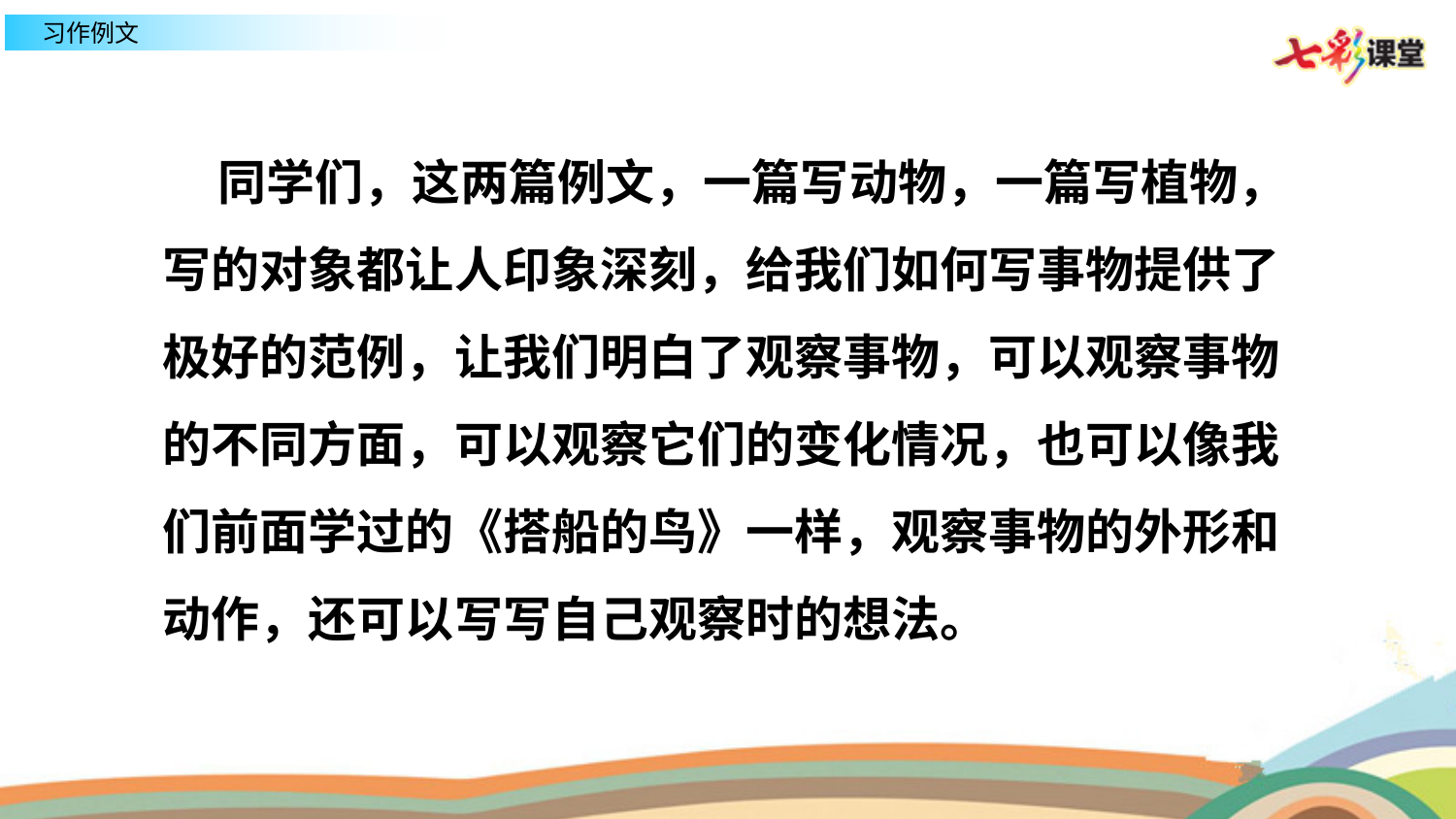

同学们，这两篇例文，一篇写动物，一篇写植物，写的对象都让人印象深刻，给我们如何写事物提供了极好的范例，让我们明白了观察事物，可以观察事物的不同方面，可以观察它们的变化情况，也可以像我们前面学过的《搭船的鸟》一样，观察事物的外形和动作，还可以写写自己观察时的想法。